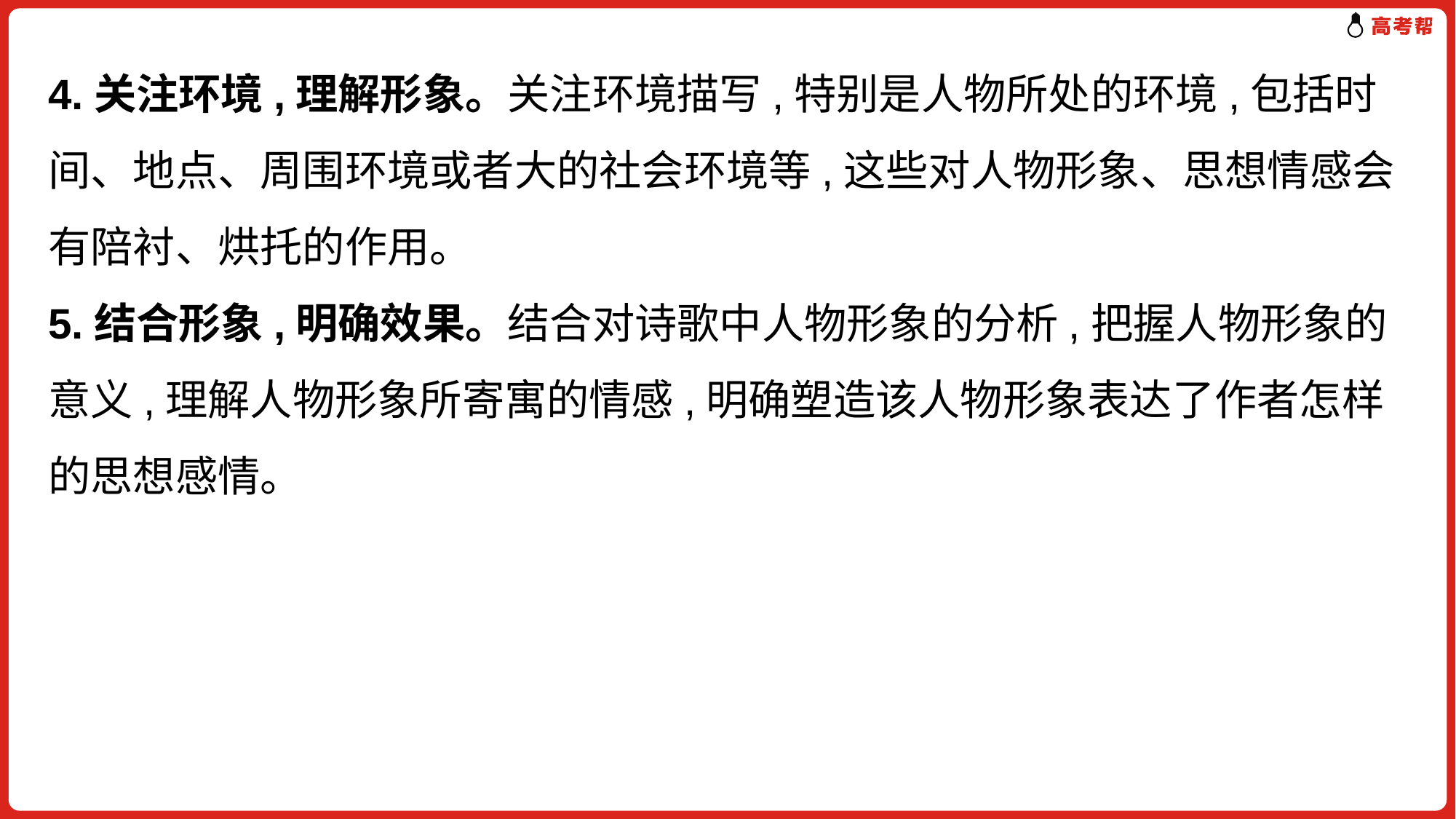

4.关注环境,理解形象。关注环境描写,特别是人物所处的环境,包括时间、地点、周围环境或者大的社会环境等,这些对人物形象、思想情感会有陪衬、烘托的作用。
5.结合形象,明确效果。结合对诗歌中人物形象的分析,把握人物形象的意义,理解人物形象所寄寓的情感,明确塑造该人物形象表达了作者怎样的思想感情。